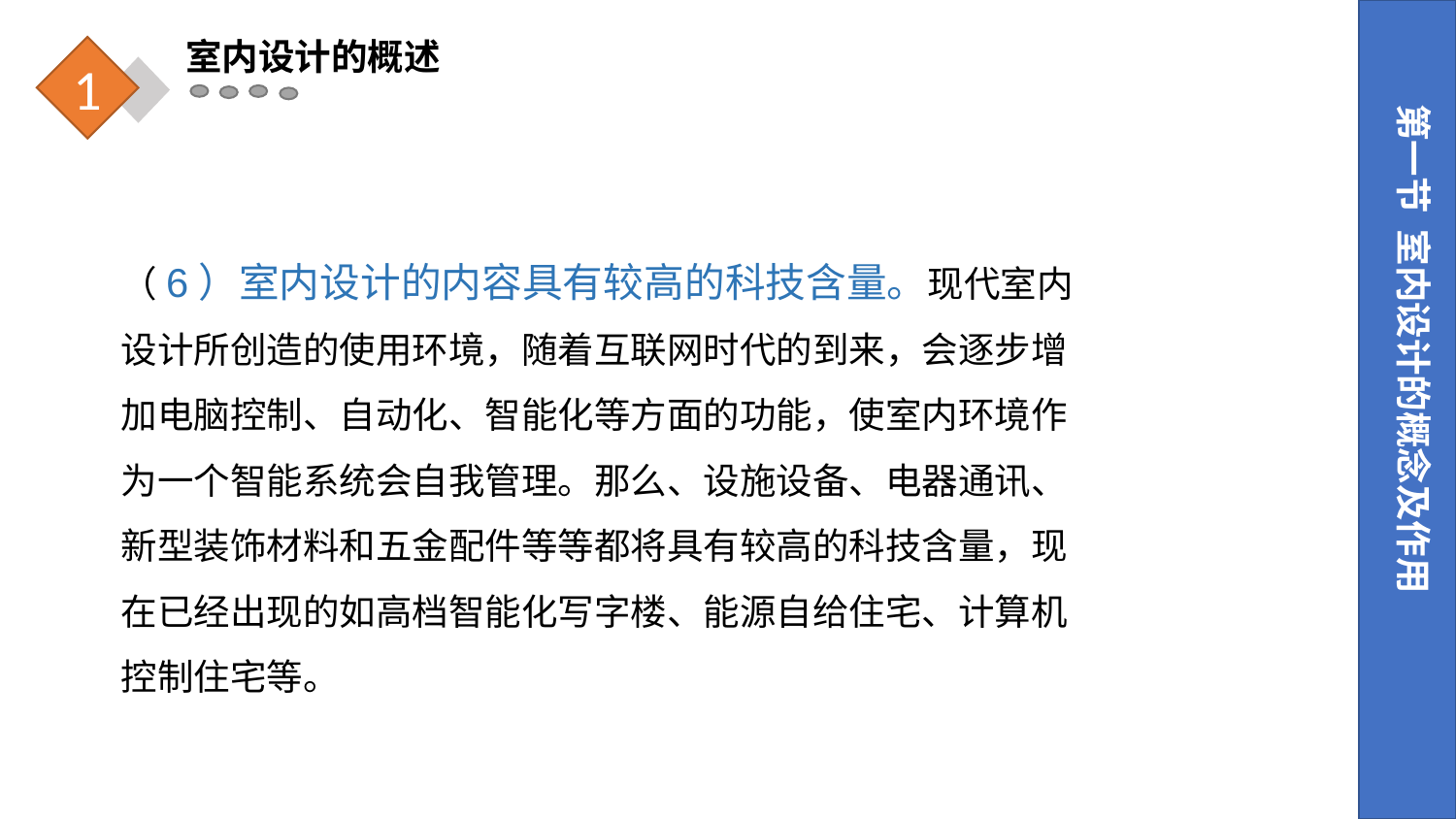

室内设计的概述
1

第一节  室内设计的概念及作用

（6）室内设计的内容具有较高的科技含量。现代室内设计所创造的使用环境，随着互联网时代的到来，会逐步增加电脑控制、自动化、智能化等方面的功能，使室内环境作为一个智能系统会自我管理。那么、设施设备、电器通讯、新型装饰材料和五金配件等等都将具有较高的科技含量，现在已经出现的如高档智能化写字楼、能源自给住宅、计算机控制住宅等。